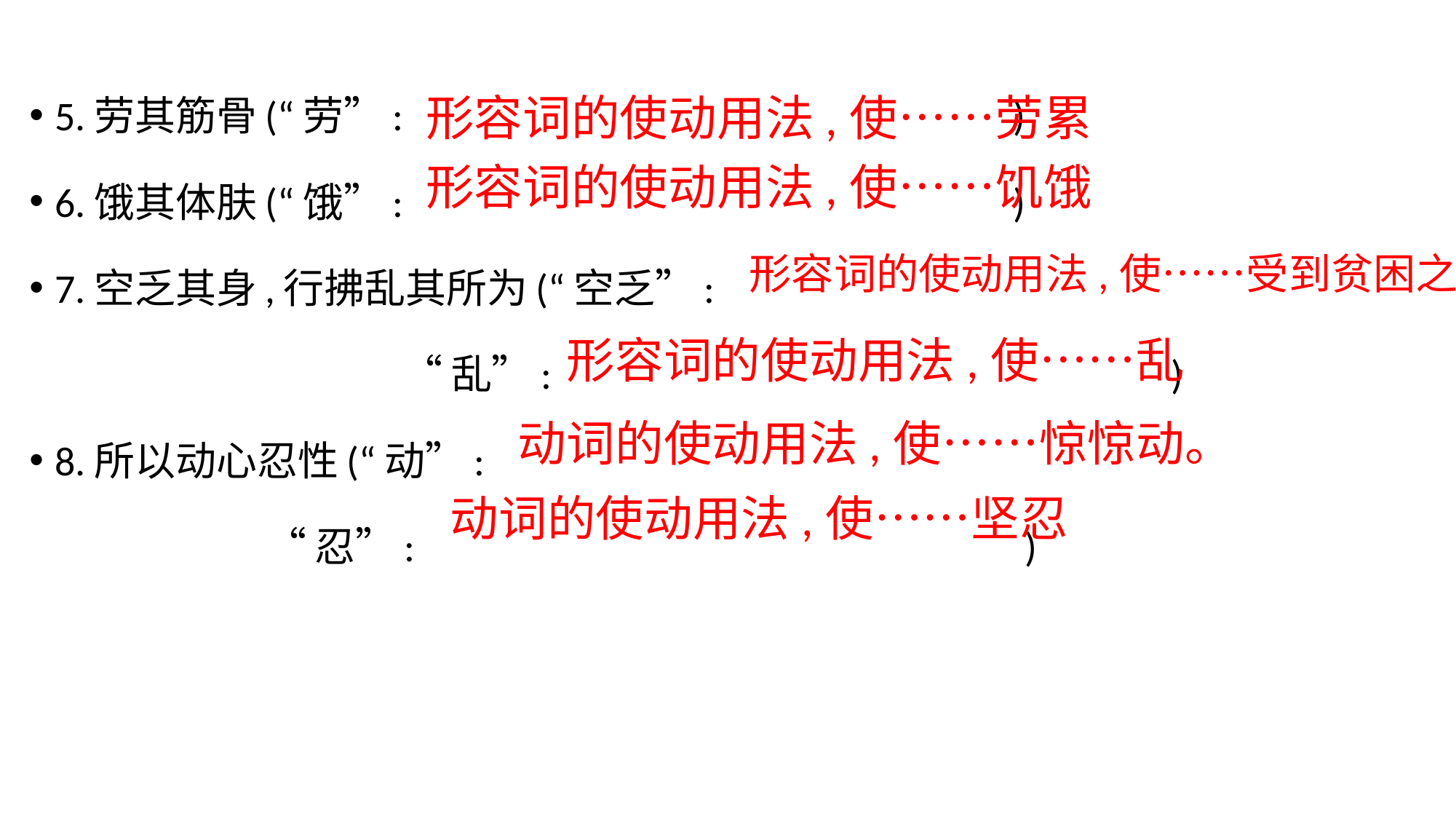

5.劳其筋骨(“劳”:                                                                  )
6.饿其体肤(“饿”:                                                                  )
7.空乏其身,行拂乱其所为(“空乏”:
                                         “乱”:                                                                   )
8.所以动心忍性(“动”:
                          “忍”:                                                                  )
形容词的使动用法,使……劳累
形容词的使动用法,使……饥饿
形容词的使动用法,使……受到贫困之苦。
形容词的使动用法,使……乱
动词的使动用法,使……惊惊动。
动词的使动用法,使……坚忍